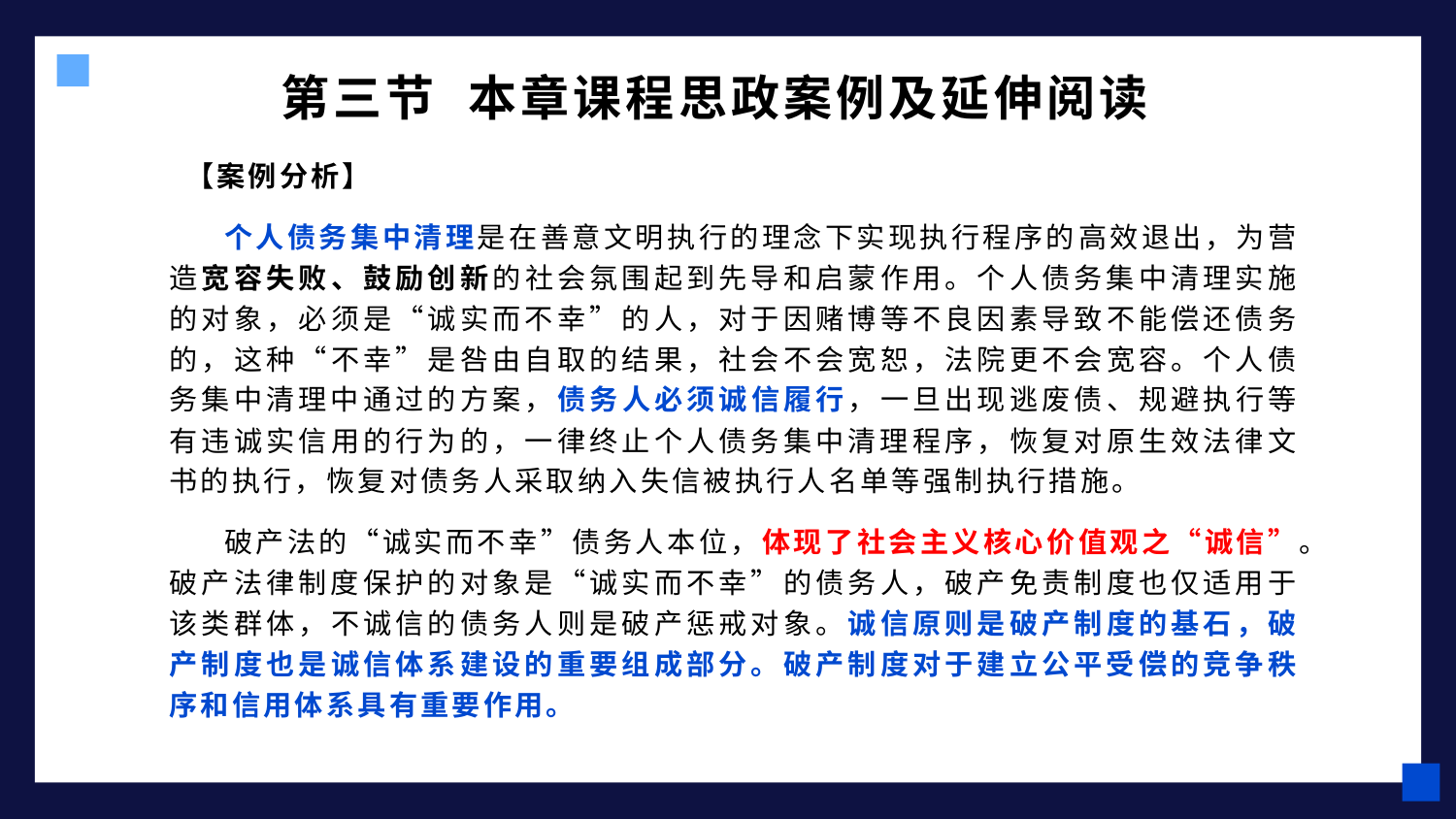

# 第三节  本章课程思政案例及延伸阅读
 【案例分析】
     个人债务集中清理是在善意文明执行的理念下实现执行程序的高效退出，为营造宽容失败、鼓励创新的社会氛围起到先导和启蒙作用。个人债务集中清理实施的对象，必须是“诚实而不幸”的人，对于因赌博等不良因素导致不能偿还债务的，这种“不幸”是咎由自取的结果，社会不会宽恕，法院更不会宽容。个人债务集中清理中通过的方案，债务人必须诚信履行，一旦出现逃废债、规避执行等有违诚实信用的行为的，一律终止个人债务集中清理程序，恢复对原生效法律文书的执行，恢复对债务人采取纳入失信被执行人名单等强制执行措施。
     破产法的“诚实而不幸”债务人本位，体现了社会主义核心价值观之“诚信”。破产法律制度保护的对象是“诚实而不幸”的债务人，破产免责制度也仅适用于该类群体，不诚信的债务人则是破产惩戒对象。诚信原则是破产制度的基石，破产制度也是诚信体系建设的重要组成部分。破产制度对于建立公平受偿的竞争秩序和信用体系具有重要作用。